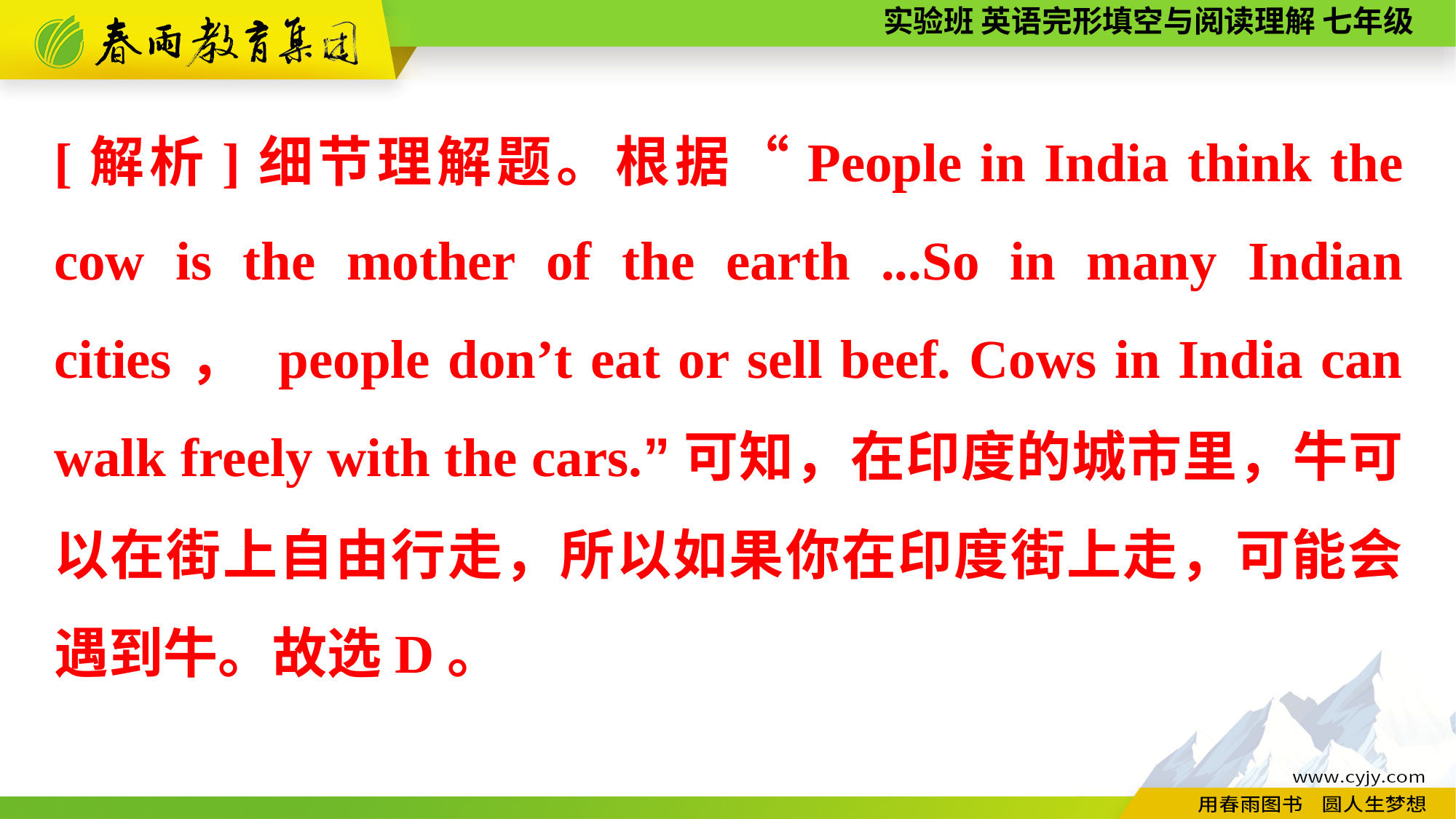

[解析]细节理解题。根据“People in India think the cow is the mother of the earth ...So in many Indian cities， people don’t eat or sell beef. Cows in India can walk freely with the cars.”可知，在印度的城市里，牛可以在街上自由行走，所以如果你在印度街上走，可能会遇到牛。故选D。